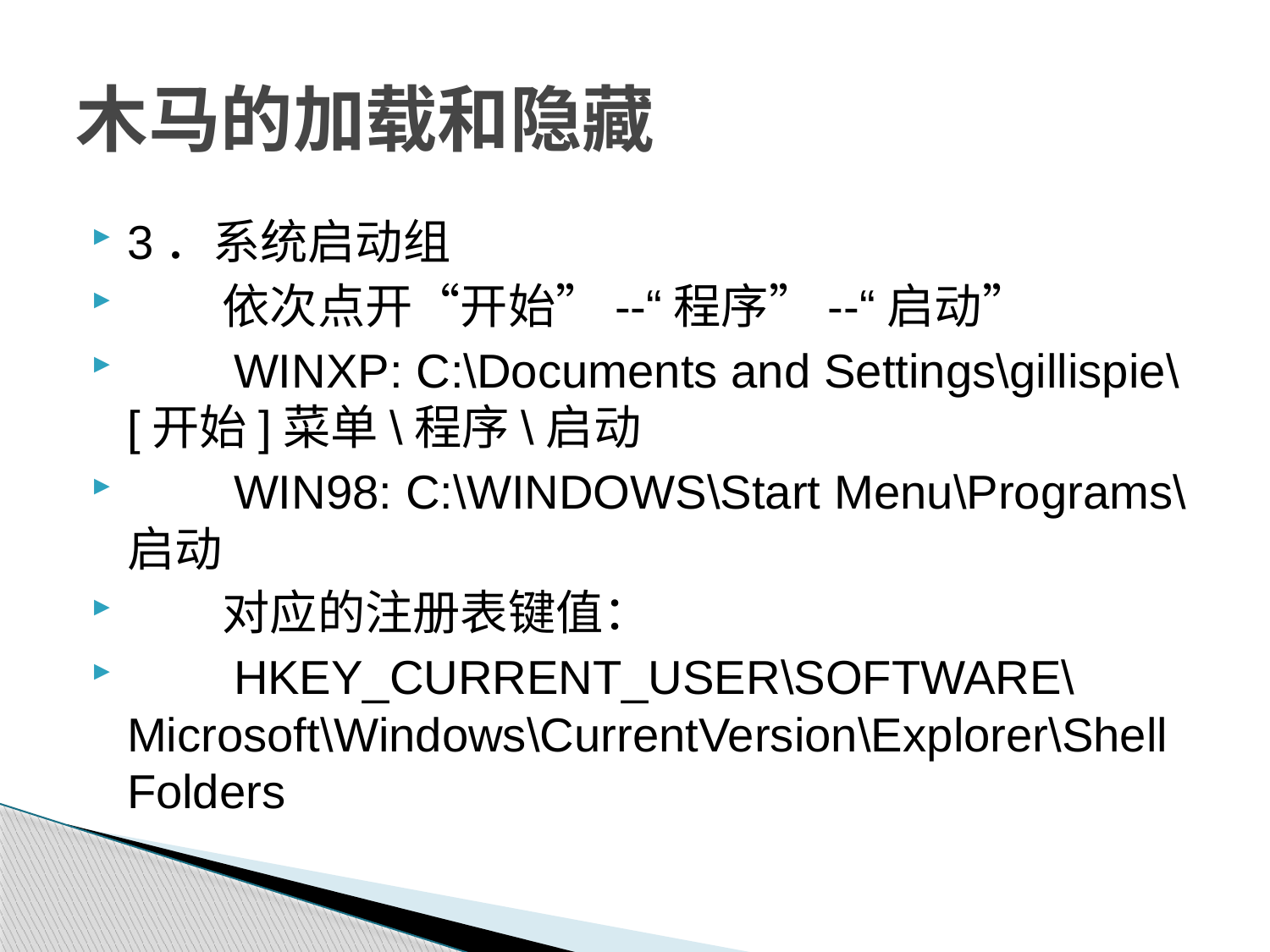

# 木马的加载和隐藏
3．系统启动组
　　依次点开“开始”--“程序”--“启动”
　　WINXP: C:\Documents and Settings\gillispie\[开始]菜单\程序\启动
　　WIN98: C:\WINDOWS\Start Menu\Programs\启动
　　对应的注册表键值：
　　HKEY_CURRENT_USER\SOFTWARE\Microsoft\Windows\CurrentVersion\Explorer\Shell Folders